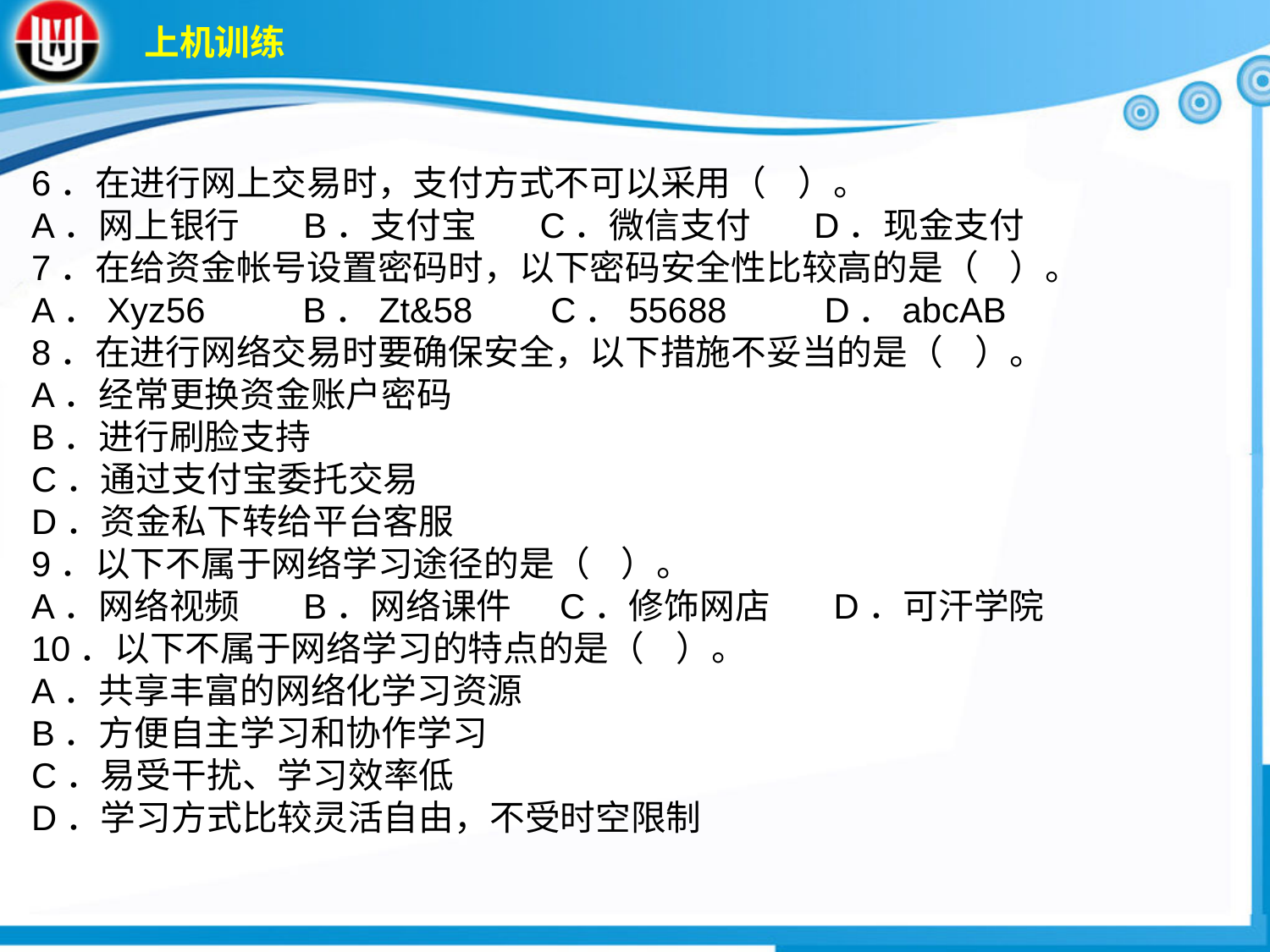

上机训练
6．在进行网上交易时，支付方式不可以采用（    ）。A．网上银行       B．支付宝       C．微信支付       D．现金支付7．在给资金帐号设置密码时，以下密码安全性比较高的是（    ）。A．Xyz56          B．Zt&58        C．55688          D．abcAB
8．在进行网络交易时要确保安全，以下措施不妥当的是（    ）。
A．经常更换资金账户密码
B．进行刷脸支持
C．通过支付宝委托交易
D．资金私下转给平台客服
9．以下不属于网络学习途径的是（    ）。
A．网络视频       B．网络课件     C．修饰网店       D．可汗学院
10．以下不属于网络学习的特点的是（    ）。
A．共享丰富的网络化学习资源
B．方便自主学习和协作学习
C．易受干扰、学习效率低
D．学习方式比较灵活自由，不受时空限制